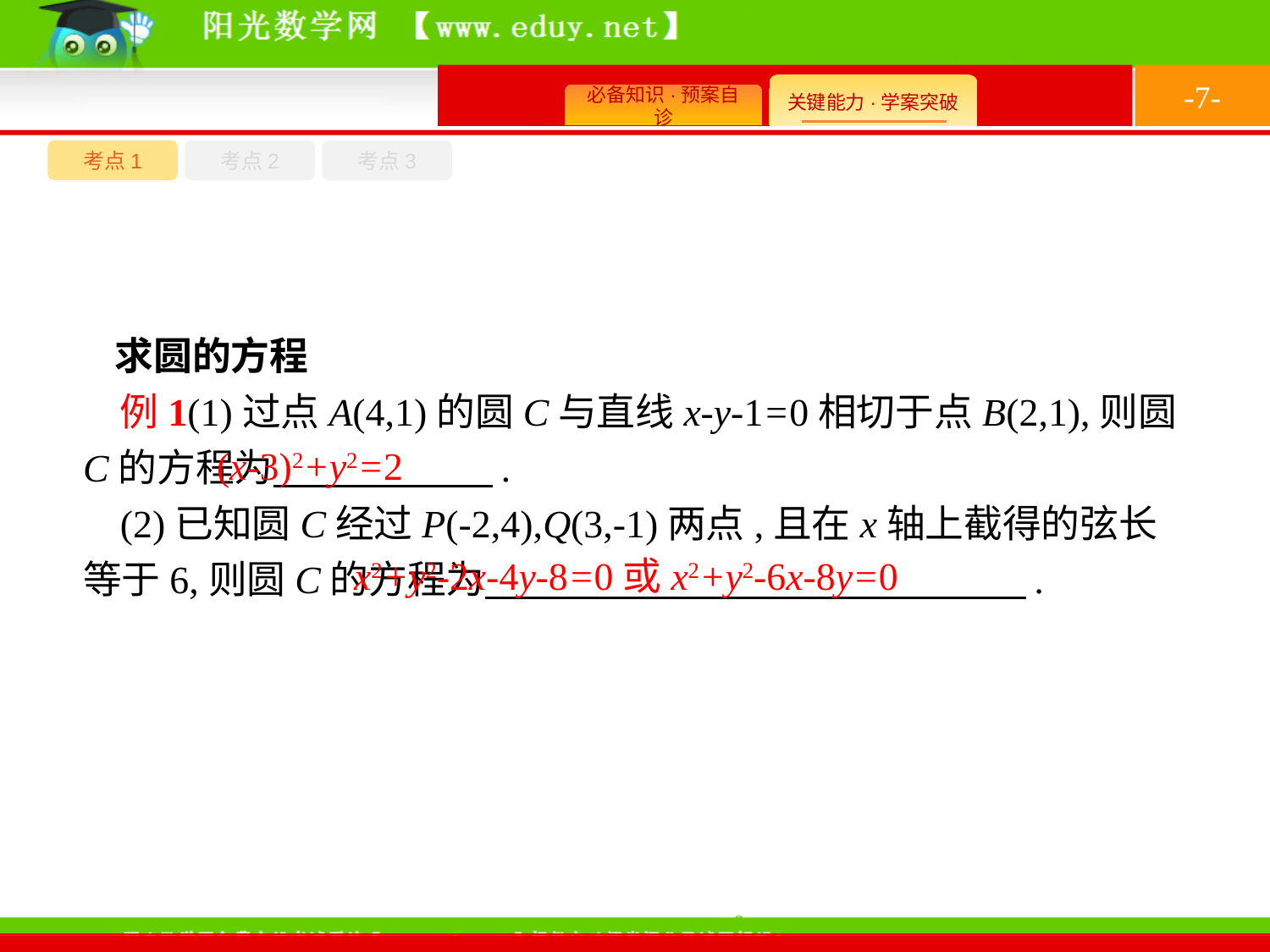

-7-
考点1
考点3
考点2
求圆的方程
例1(1)过点A(4,1)的圆C与直线x-y-1=0相切于点B(2,1),则圆C的方程为　　　   　　.
(2)已知圆C经过P(-2,4),Q(3,-1)两点,且在x轴上截得的弦长等于6,则圆C的方程为　　                                        　　　.
(x-3)2+y2=2
x2+y2-2x-4y-8=0或x2+y2-6x-8y=0